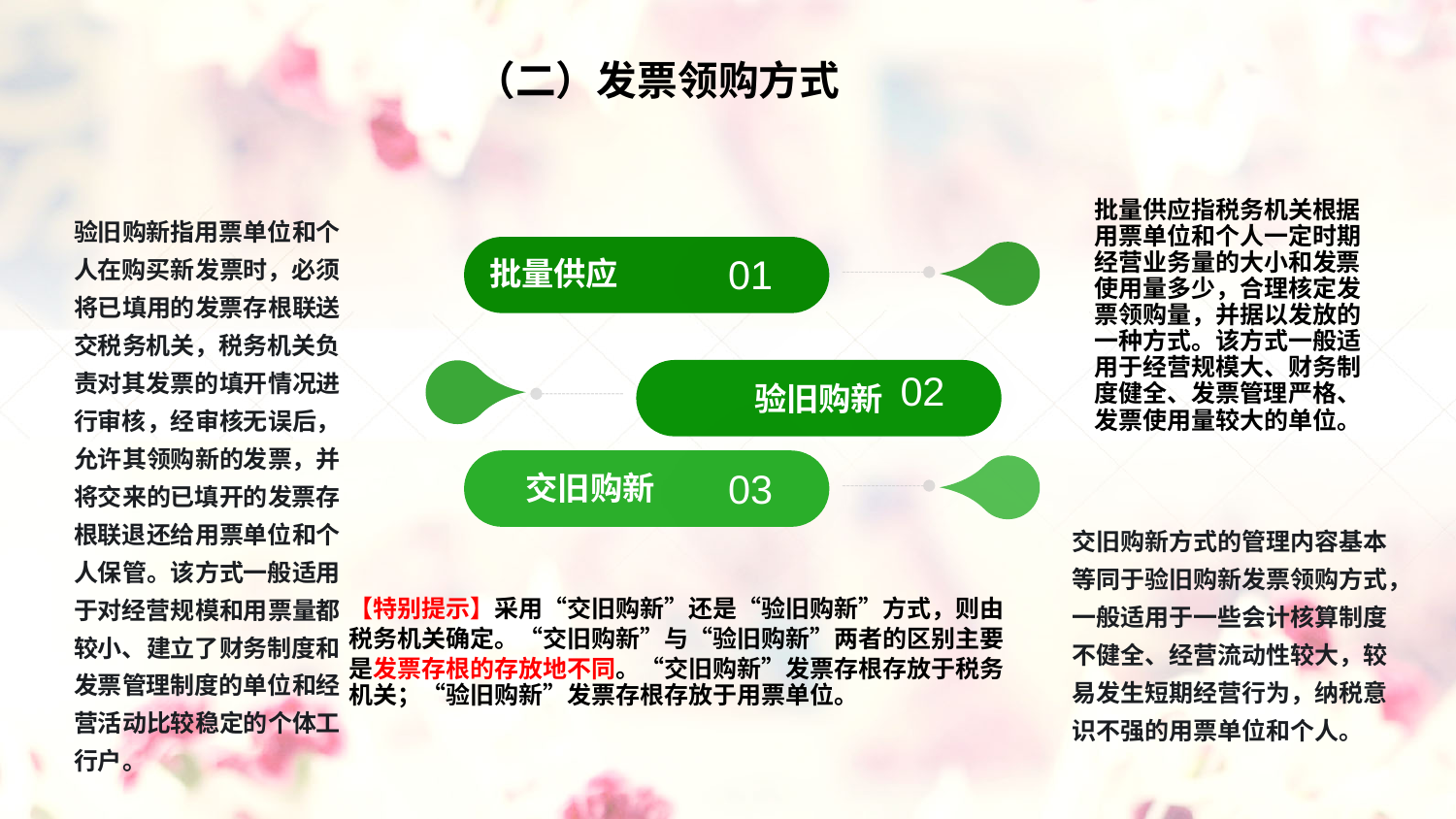

（二）发票领购方式
批量供应指税务机关根据用票单位和个人一定时期经营业务量的大小和发票使用量多少，合理核定发票领购量，并据以发放的一种方式。该方式一般适用于经营规模大、财务制度健全、发票管理严格、发票使用量较大的单位。
验旧购新指用票单位和个人在购买新发票时，必须将已填用的发票存根联送交税务机关，税务机关负责对其发票的填开情况进行审核，经审核无误后，允许其领购新的发票，并将交来的已填开的发票存根联退还给用票单位和个人保管。该方式一般适用于对经营规模和用票量都较小、建立了财务制度和发票管理制度的单位和经营活动比较稳定的个体工行户。
批量供应

01
02
验旧购新

03
交旧购新
交旧购新方式的管理内容基本等同于验旧购新发票领购方式，一般适用于一些会计核算制度不健全、经营流动性较大，较易发生短期经营行为，纳税意识不强的用票单位和个人。
【特别提示】采用“交旧购新”还是“验旧购新”方式，则由税务机关确定。“交旧购新”与“验旧购新”两者的区别主要是发票存根的存放地不同。“交旧购新”发票存根存放于税务机关；“验旧购新”发票存根存放于用票单位。